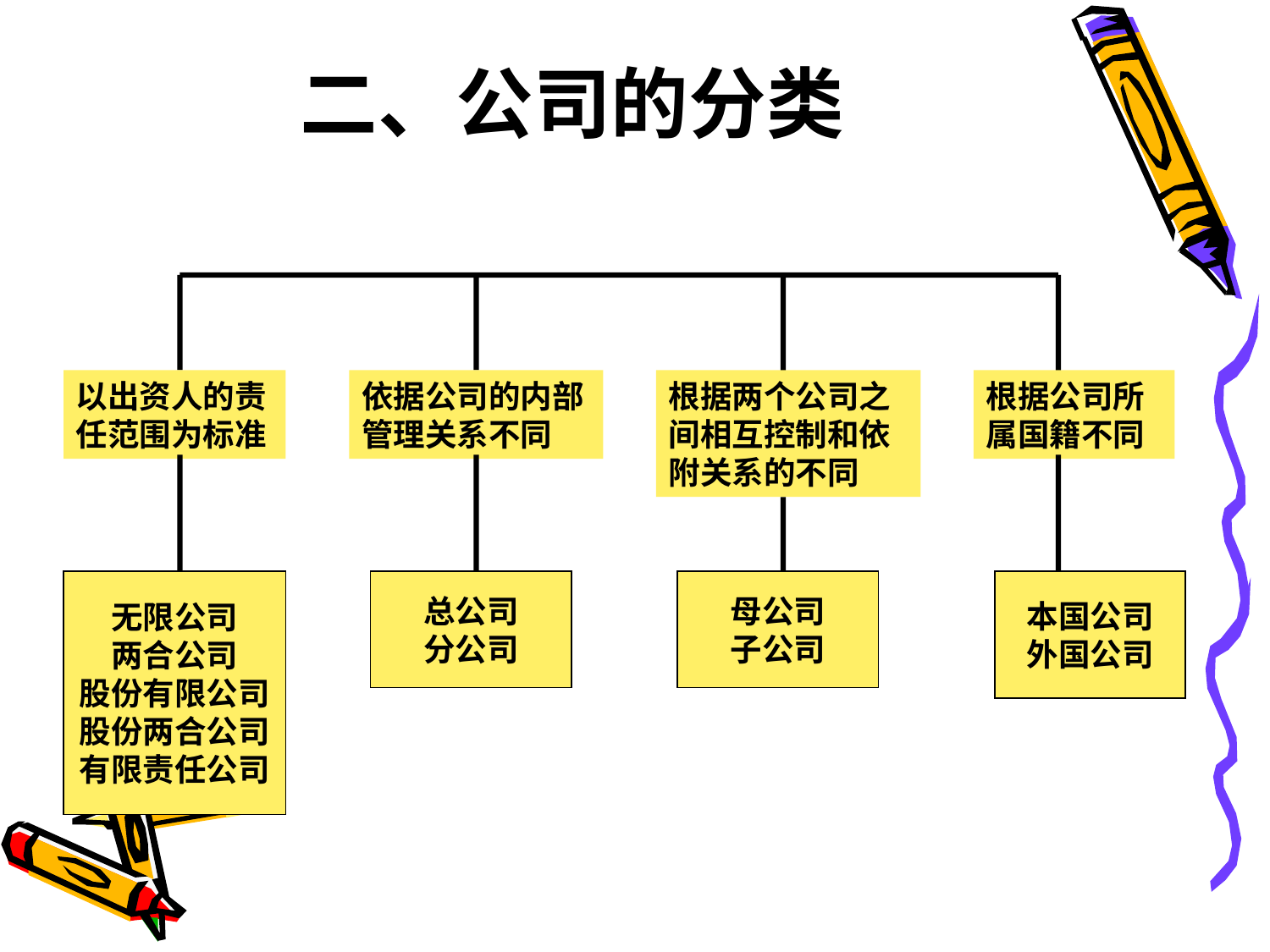

# 二、公司的分类

以出资人的责任范围为标准
依据公司的内部管理关系不同
根据两个公司之间相互控制和依附关系的不同
根据公司所属国籍不同

无限公司
两合公司
股份有限公司
股份两合公司
有限责任公司
总公司
分公司
母公司
子公司
本国公司
外国公司